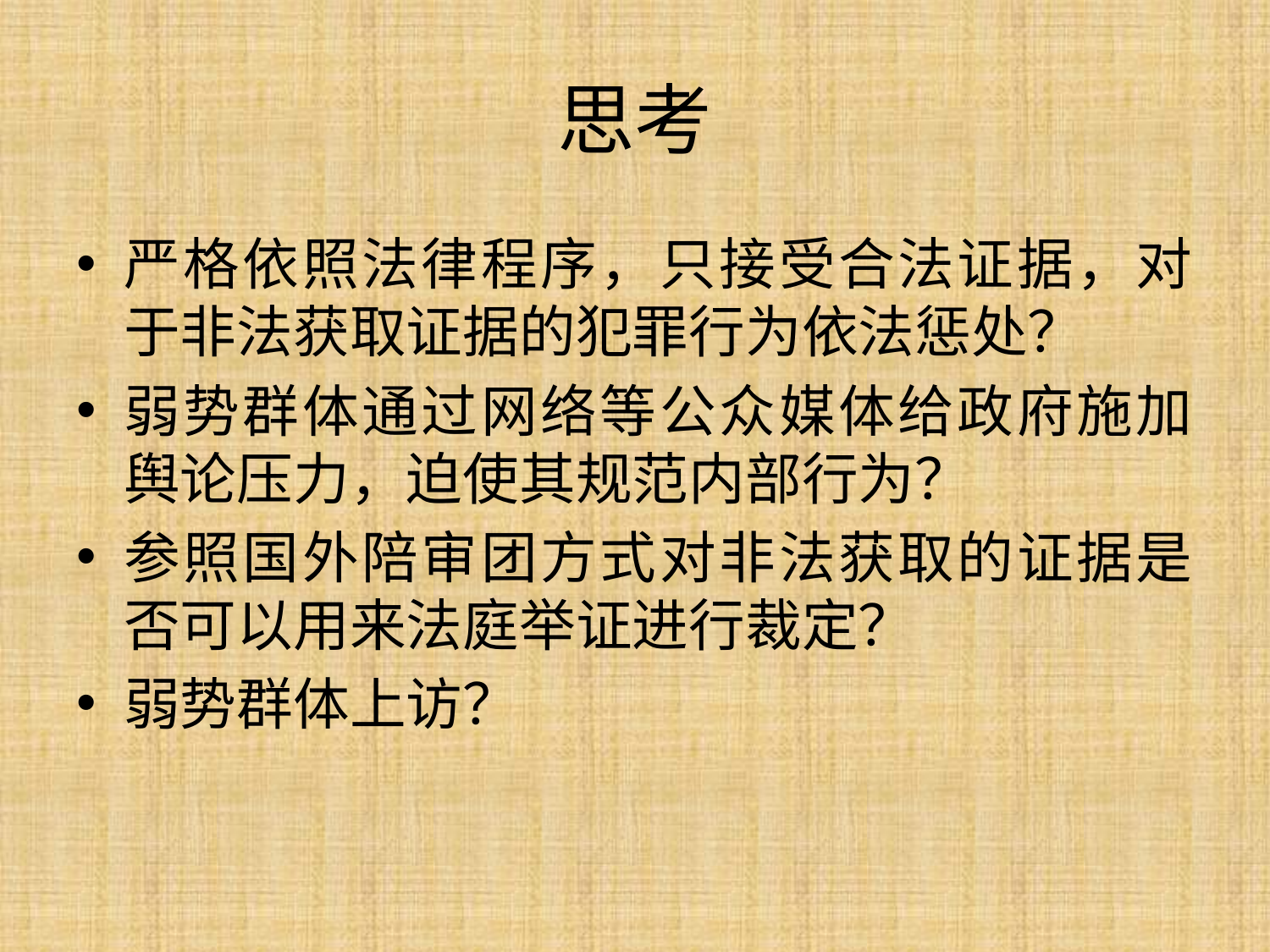

# 思考
严格依照法律程序，只接受合法证据，对于非法获取证据的犯罪行为依法惩处？
弱势群体通过网络等公众媒体给政府施加舆论压力，迫使其规范内部行为？
参照国外陪审团方式对非法获取的证据是否可以用来法庭举证进行裁定？
弱势群体上访？